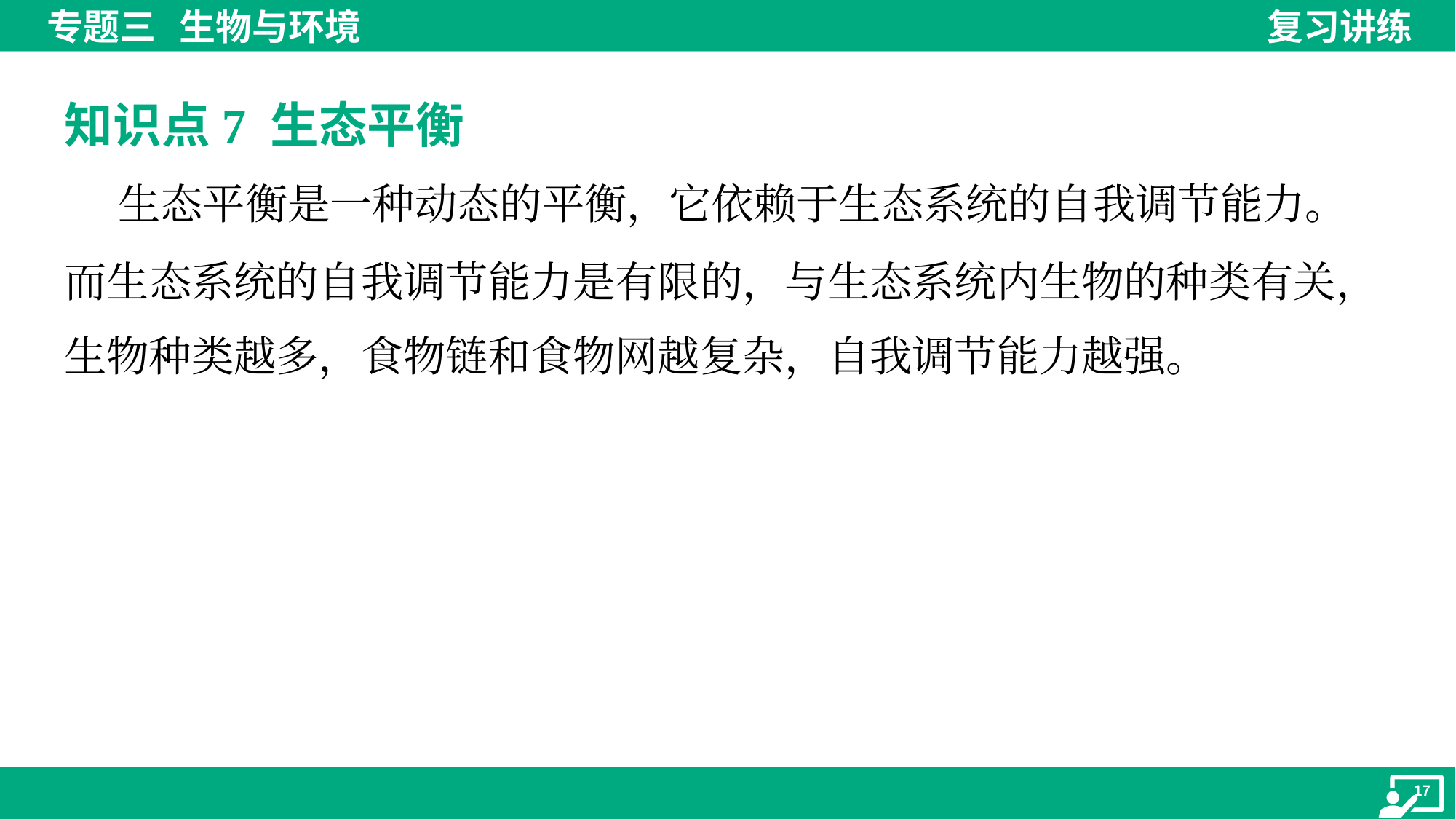

知识点7 生态平衡
    生态平衡是一种动态的平衡，它依赖于生态系统的自我调节能力。
而生态系统的自我调节能力是有限的，与生态系统内生物的种类有关，
生物种类越多，食物链和食物网越复杂，自我调节能力越强。